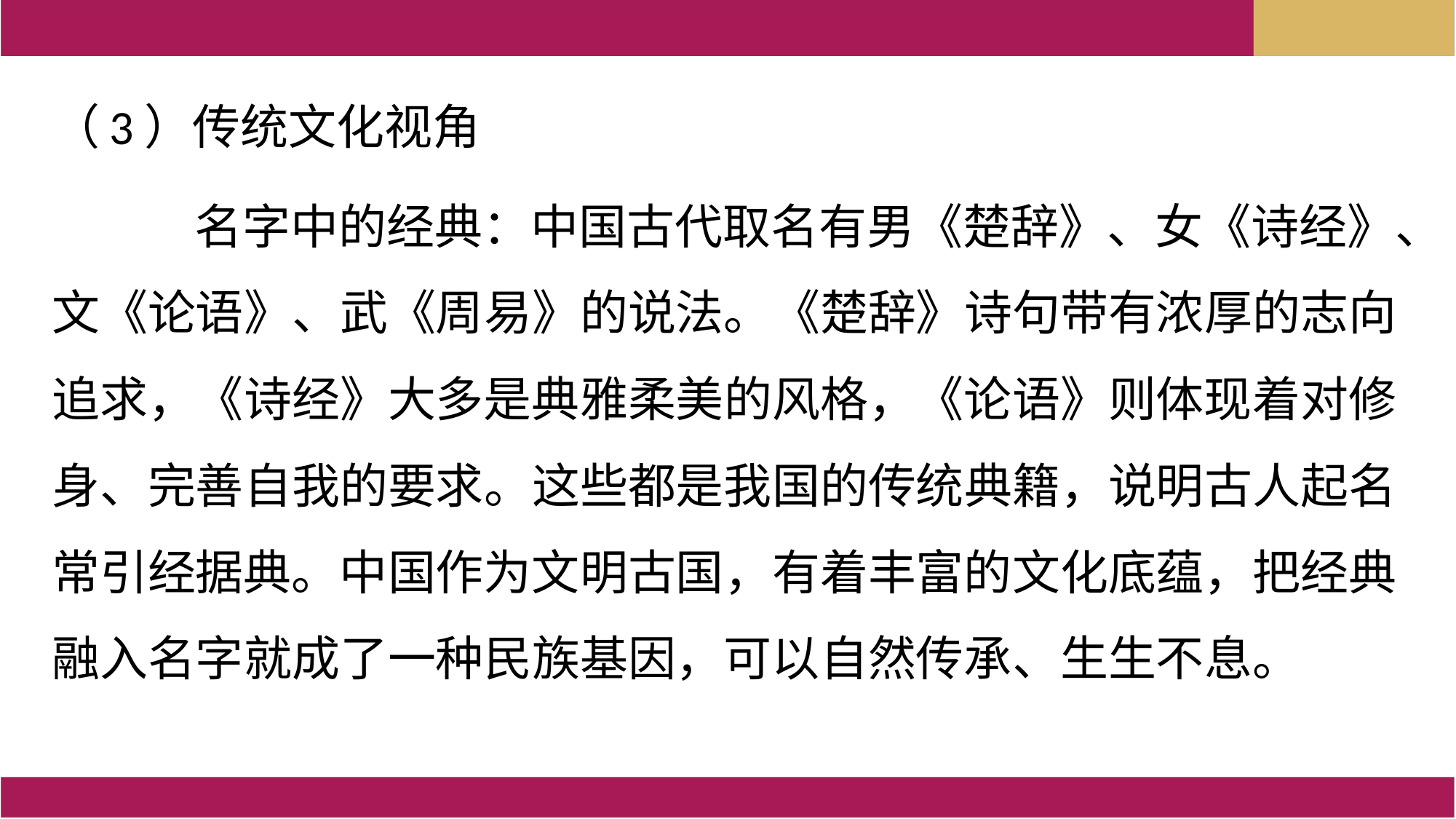

（3）传统文化视角
          名字中的经典：中国古代取名有男《楚辞》、女《诗经》、文《论语》、武《周易》的说法。《楚辞》诗句带有浓厚的志向追求，《诗经》大多是典雅柔美的风格，《论语》则体现着对修身、完善自我的要求。这些都是我国的传统典籍，说明古人起名常引经据典。中国作为文明古国，有着丰富的文化底蕴，把经典融入名字就成了一种民族基因，可以自然传承、生生不息。